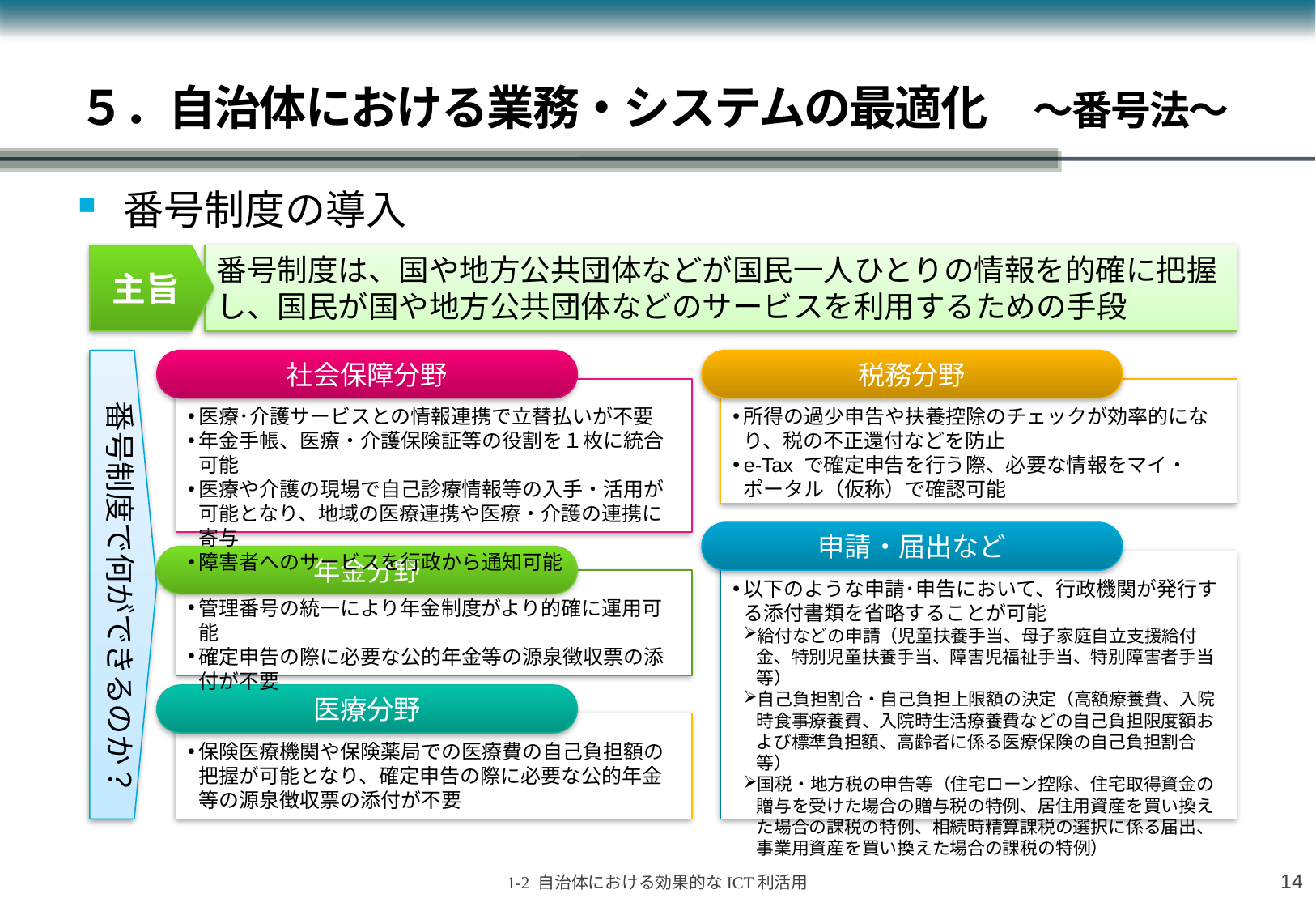

５．自治体における業務・システムの最適化　～番号法～
番号制度の導入
主旨
番号制度は、国や地方公共団体などが国民一人ひとりの情報を的確に把握し、国民が国や地方公共団体などのサービスを利用するための手段

社会保障分野
税務分野

番号制度で何ができるのか？
医療･介護サービスとの情報連携で立替払いが不要
年金手帳、医療・介護保険証等の役割を１枚に統合可能
医療や介護の現場で自己診療情報等の入手・活用が可能となり、地域の医療連携や医療・介護の連携に寄与
障害者へのサービスを行政から通知可能
所得の過少申告や扶養控除のチェックが効率的になり、税の不正還付などを防止
e-Tax で確定申告を行う際、必要な情報をマイ・ポータル（仮称）で確認可能
申請・届出など
年金分野

以下のような申請･申告において、行政機関が発行する添付書類を省略することが可能
給付などの申請（児童扶養手当、母子家庭自立支援給付金、特別児童扶養手当、障害児福祉手当、特別障害者手当等）
自己負担割合・自己負担上限額の決定（高額療養費、入院時食事療養費、入院時生活療養費などの自己負担限度額および標準負担額、高齢者に係る医療保険の自己負担割合等）
国税・地方税の申告等（住宅ローン控除、住宅取得資金の贈与を受けた場合の贈与税の特例、居住用資産を買い換えた場合の課税の特例、相続時精算課税の選択に係る届出、事業用資産を買い換えた場合の課税の特例）

管理番号の統一により年金制度がより的確に運用可能
確定申告の際に必要な公的年金等の源泉徴収票の添付が不要
医療分野

保険医療機関や保険薬局での医療費の自己負担額の把握が可能となり、確定申告の際に必要な公的年金等の源泉徴収票の添付が不要
14
1-2 自治体における効果的なICT利活用